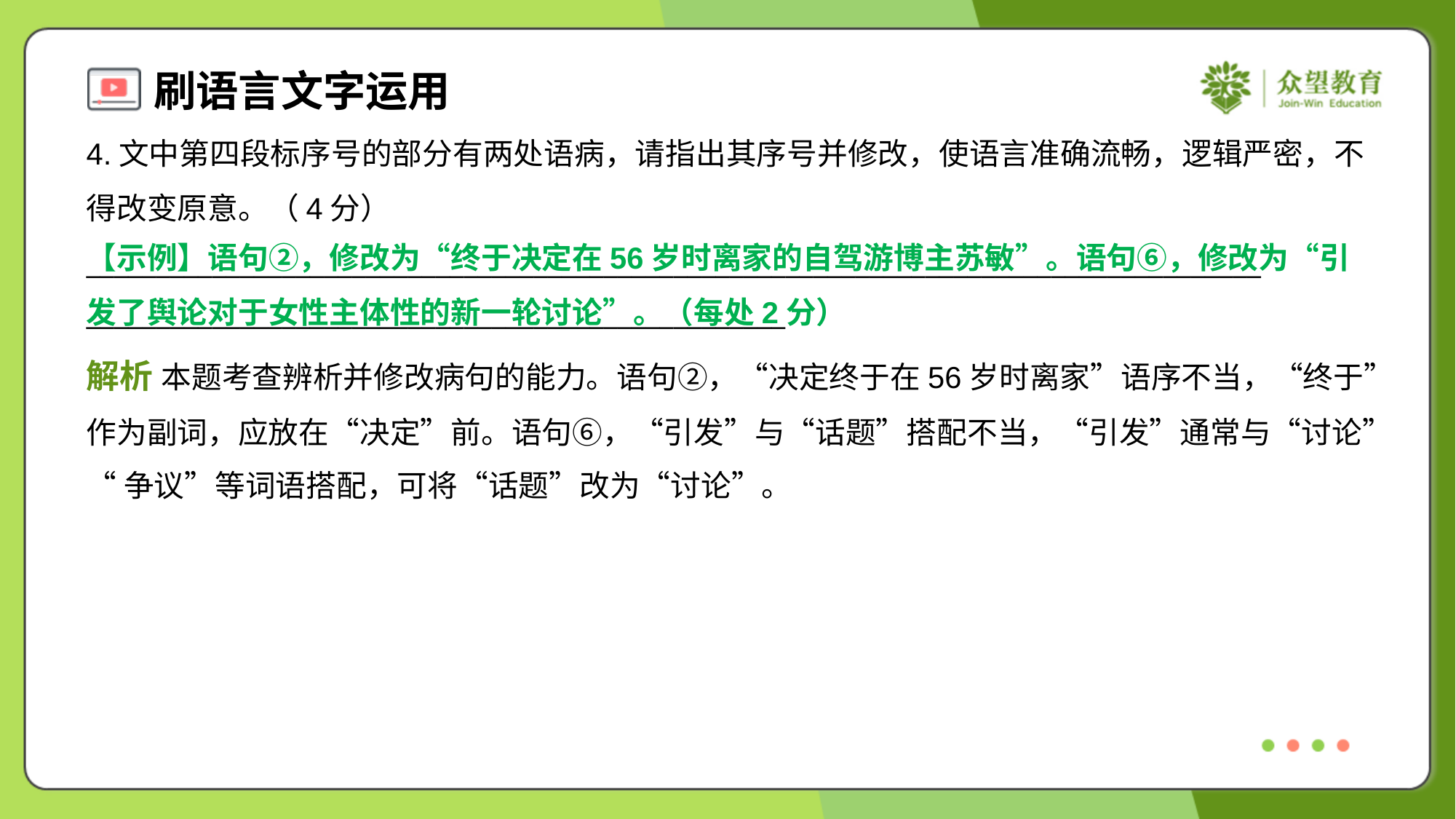

4.文中第四段标序号的部分有两处语病，请指出其序号并修改，使语言准确流畅，逻辑严密，不
得改变原意。（4分）
____________________________________________________________________________________
__________________________________________________
【示例】语句②，修改为“终于决定在56岁时离家的自驾游博主苏敏”。语句⑥，修改为“引发了舆论对于女性主体性的新一轮讨论”。（每处2分）
解析 本题考查辨析并修改病句的能力。语句②，“决定终于在56岁时离家”语序不当，“终于”
作为副词，应放在“决定”前。语句⑥，“引发”与“话题”搭配不当，“引发”通常与“讨论”
“争议”等词语搭配，可将“话题”改为“讨论”。